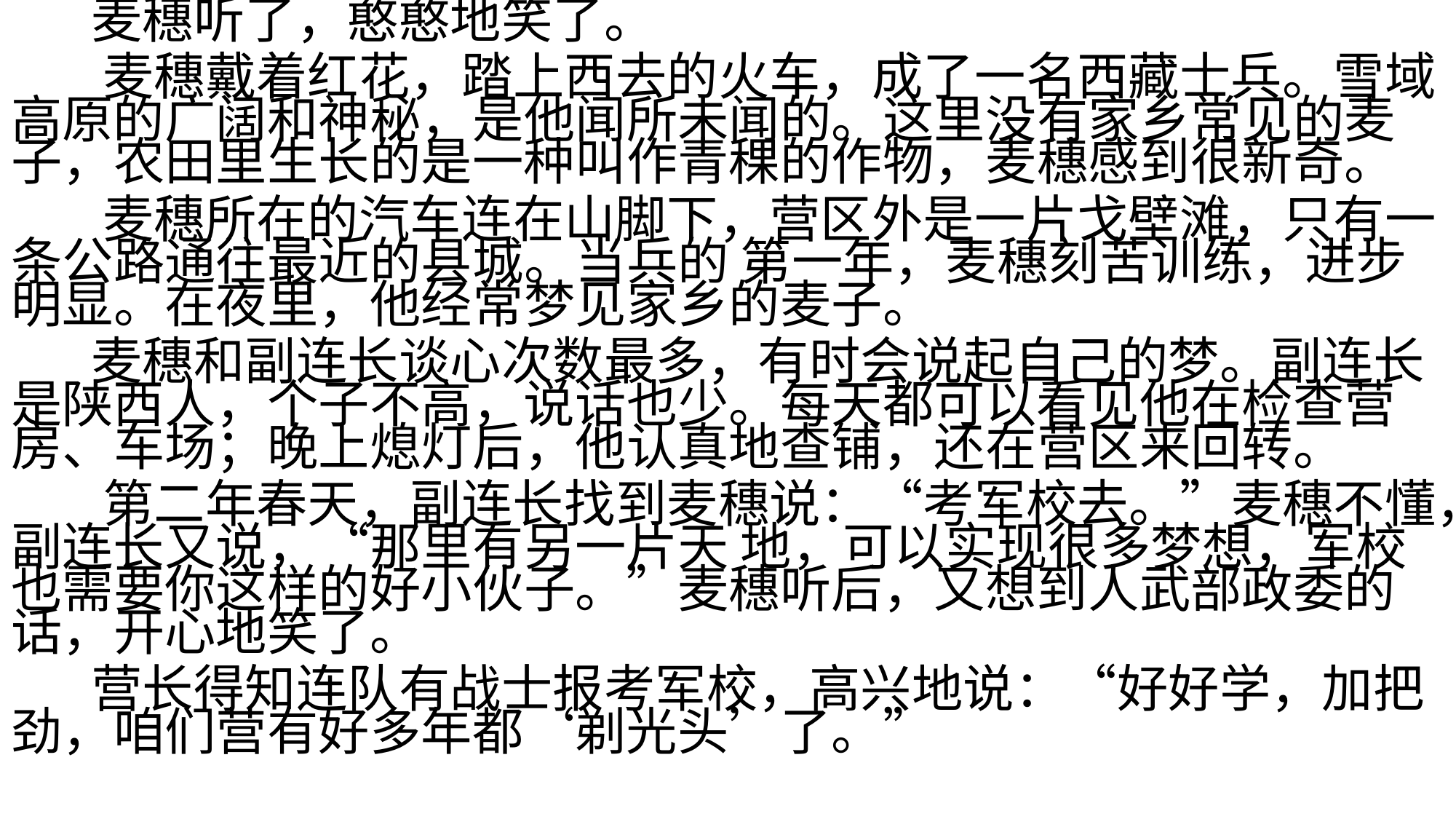

麦穗听了，憨憨地笑了。
       麦穗戴着红花，踏上西去的火车，成了一名西藏士兵。雪域高原的广阔和神秘，是他闻所未闻的。这里没有家乡常见的麦子，农田里生长的是一种叫作青稞的作物，麦穗感到很新奇。
       麦穗所在的汽车连在山脚下，营区外是一片戈壁滩，只有一条公路通往最近的县城。当兵的 第一年，麦穗刻苦训练，进步明显。在夜里，他经常梦见家乡的麦子。
      麦穗和副连长谈心次数最多，有时会说起自己的梦。副连长是陕西人，个子不高，说话也少。每天都可以看见他在检查营房、车场；晚上熄灯后，他认真地查铺，还在营区来回转。
       第二年春天，副连长找到麦穗说：“考军校去。”麦穗不懂，副连长又说，“那里有另一片天 地，可以实现很多梦想，军校也需要你这样的好小伙子。”麦穗听后，又想到人武部政委的话，开心地笑了。
      营长得知连队有战士报考军校，高兴地说：“好好学，加把劲，咱们营有好多年都‘剃光头’了。”